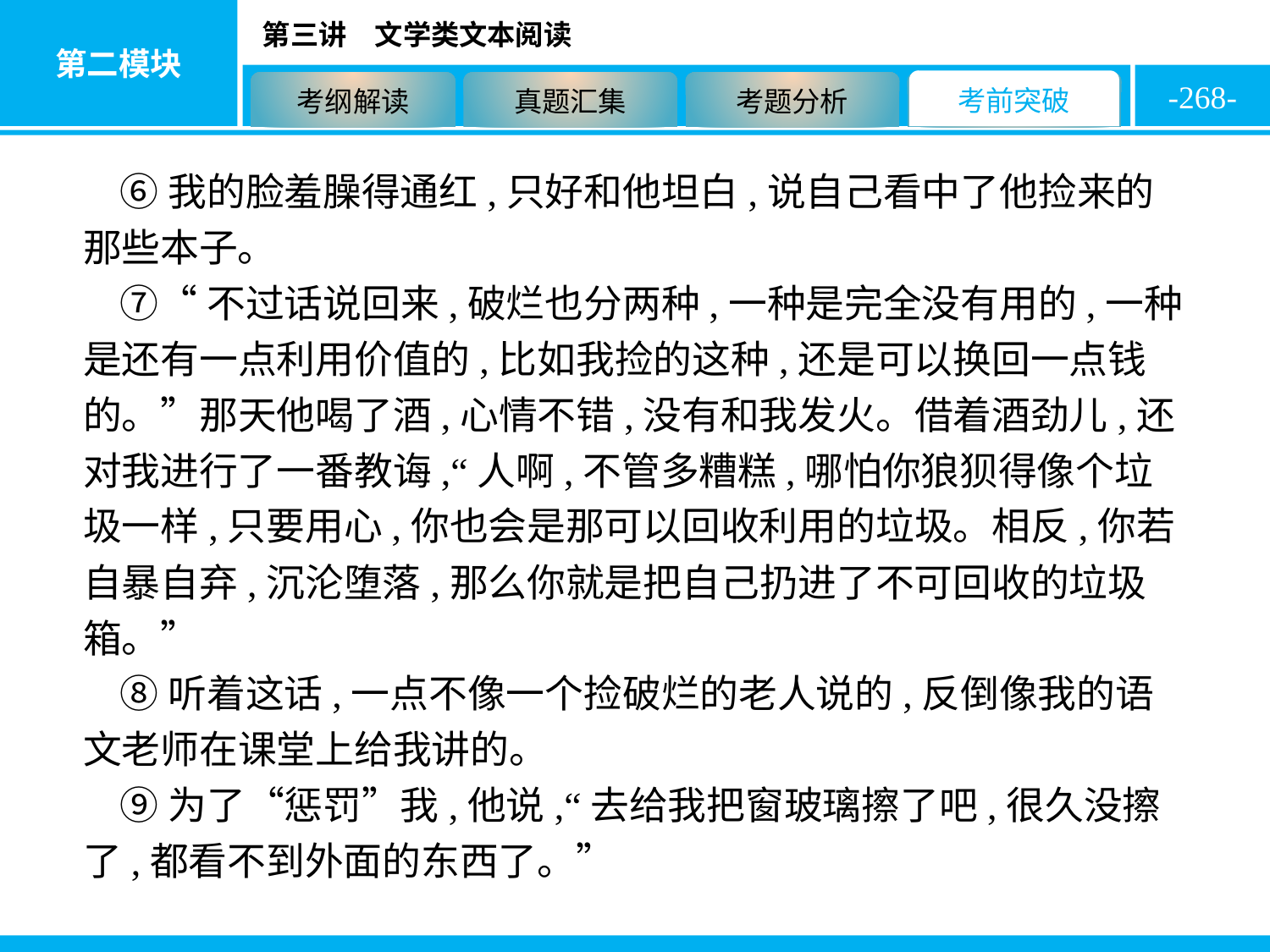

-268-
⑥我的脸羞臊得通红,只好和他坦白,说自己看中了他捡来的那些本子。
⑦“不过话说回来,破烂也分两种,一种是完全没有用的,一种是还有一点利用价值的,比如我捡的这种,还是可以换回一点钱的。”那天他喝了酒,心情不错,没有和我发火。借着酒劲儿,还对我进行了一番教诲,“人啊,不管多糟糕,哪怕你狼狈得像个垃圾一样,只要用心,你也会是那可以回收利用的垃圾。相反,你若自暴自弃,沉沦堕落,那么你就是把自己扔进了不可回收的垃圾箱。”
⑧听着这话,一点不像一个捡破烂的老人说的,反倒像我的语文老师在课堂上给我讲的。
⑨为了“惩罚”我,他说,“去给我把窗玻璃擦了吧,很久没擦了,都看不到外面的东西了。”